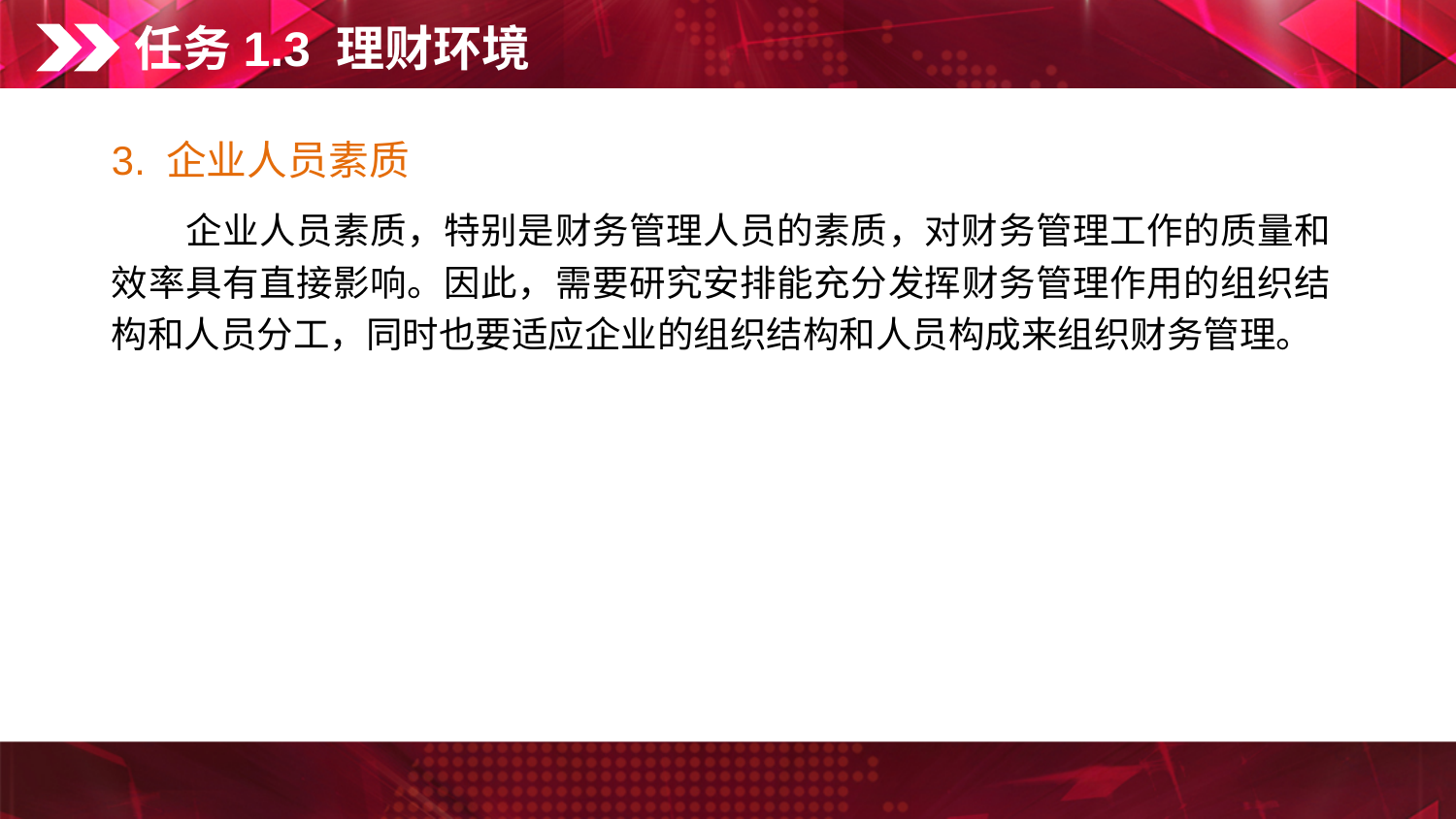

任务1.3 理财环境

3. 企业人员素质
　　企业人员素质，特别是财务管理人员的素质，对财务管理工作的质量和效率具有直接影响。因此，需要研究安排能充分发挥财务管理作用的组织结构和人员分工，同时也要适应企业的组织结构和人员构成来组织财务管理。